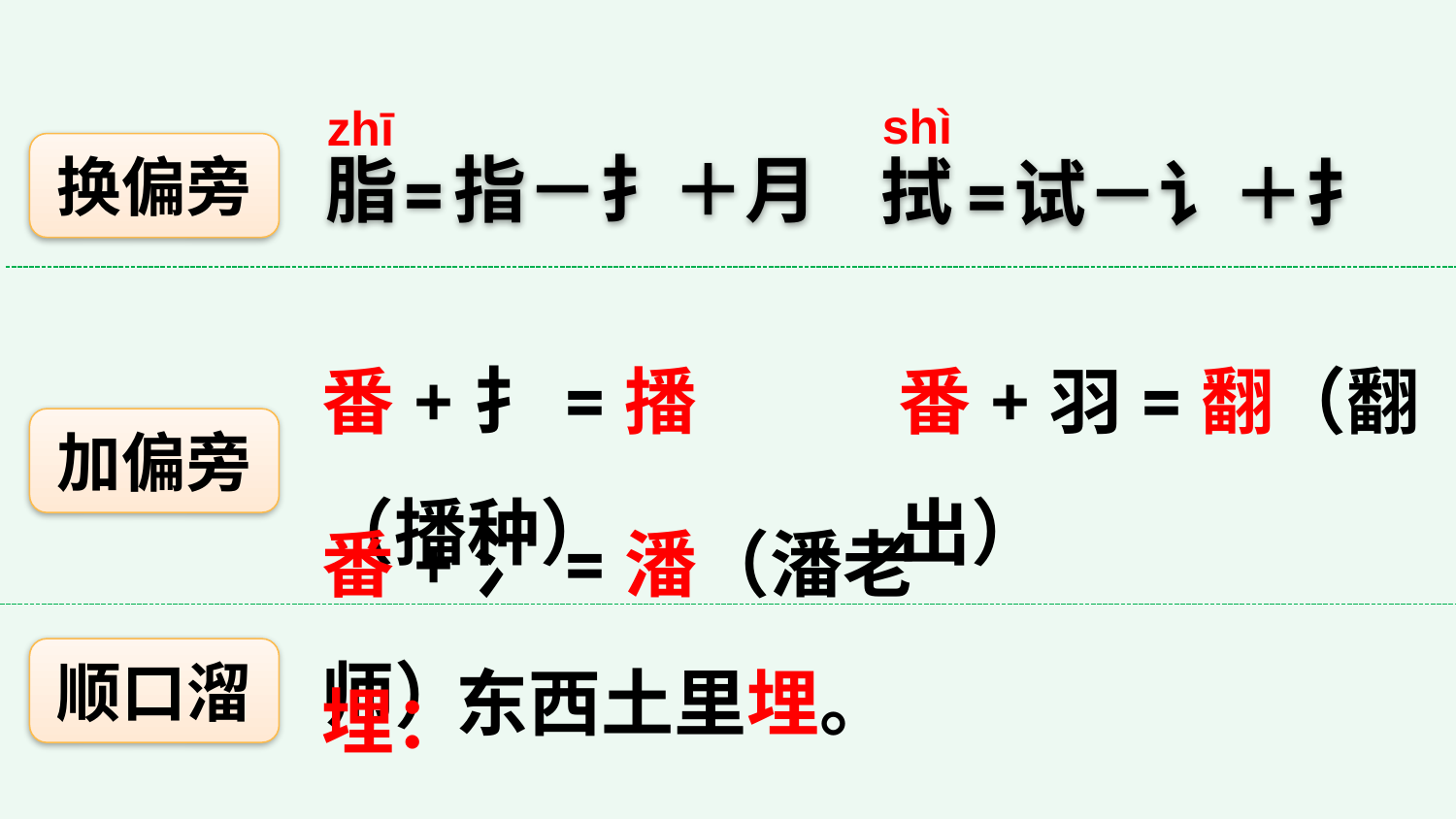

shì
zhī
换偏旁
脂
指－扌＋月
拭
试－讠＋扌
=
=
番+扌=播（播种）
番+羽=翻（翻出）
加偏旁
番+氵=潘（潘老师）
埋：
顺口溜
东西土里埋。